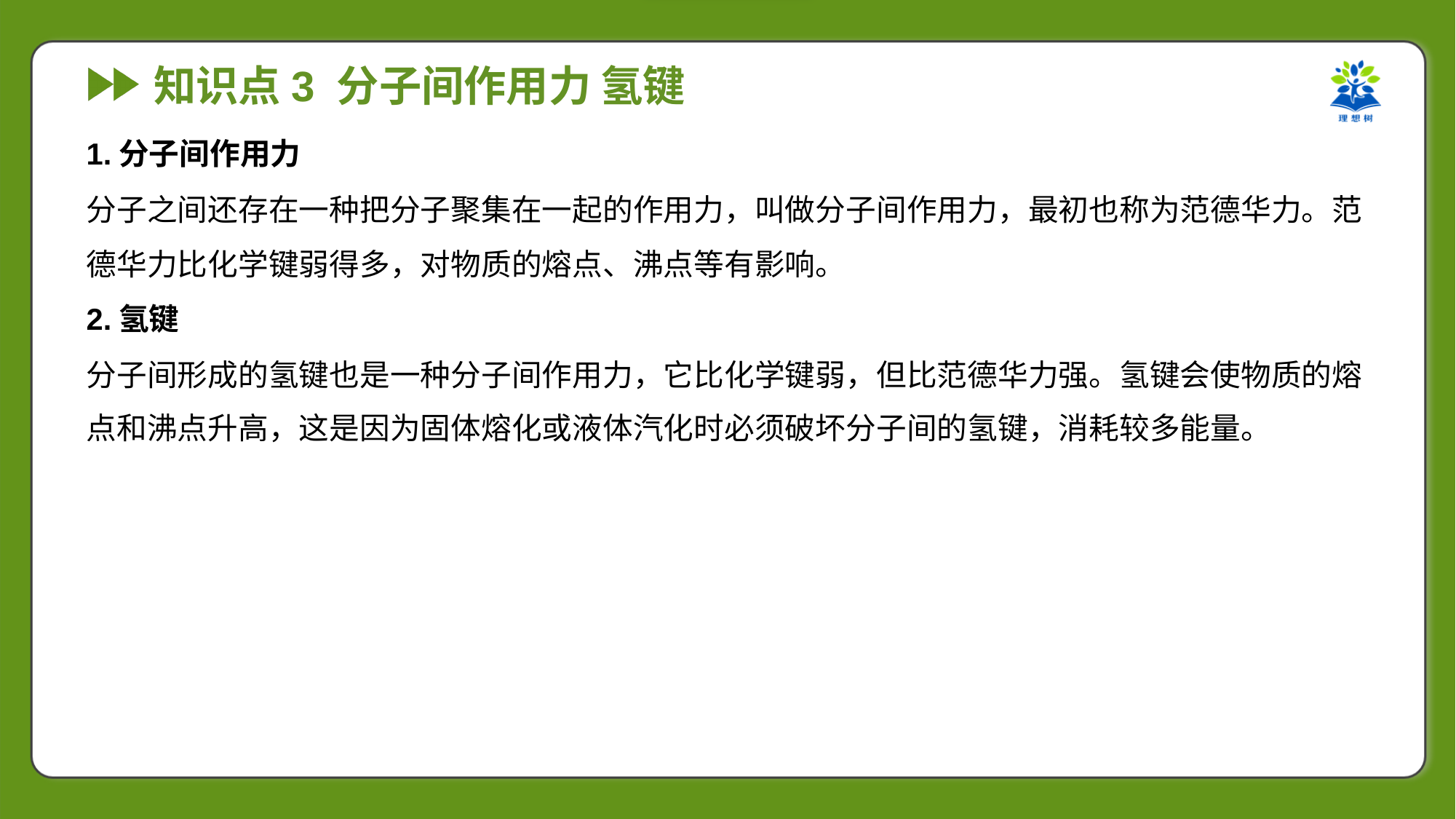

1.分子间作用力
分子之间还存在一种把分子聚集在一起的作用力，叫做分子间作用力，最初也称为范德华力。范
德华力比化学键弱得多，对物质的熔点、沸点等有影响。
2.氢键
分子间形成的氢键也是一种分子间作用力，它比化学键弱，但比范德华力强。氢键会使物质的熔
点和沸点升高，这是因为固体熔化或液体汽化时必须破坏分子间的氢键，消耗较多能量。